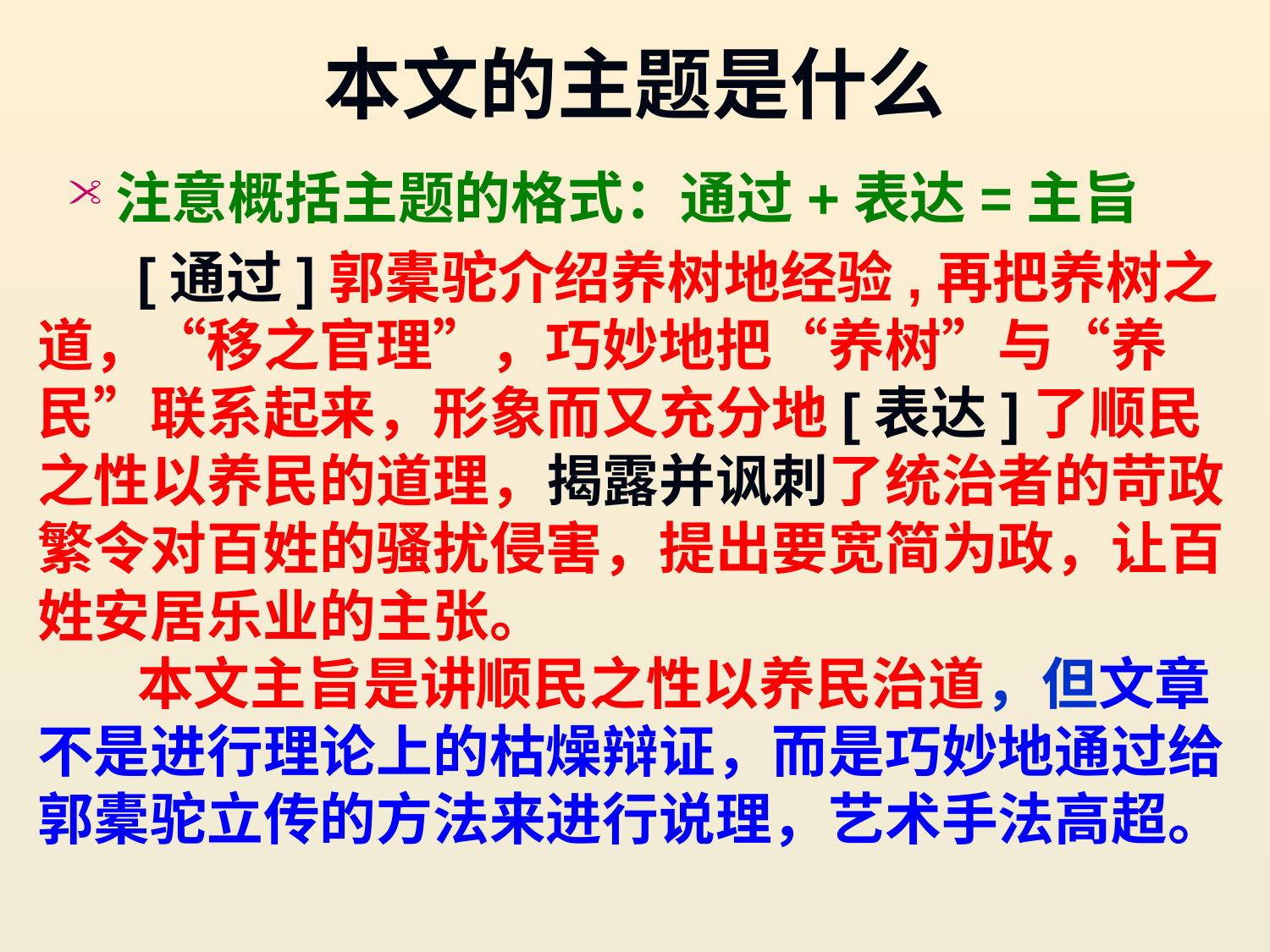

# 本文的主题是什么
注意概括主题的格式：通过+表达=主旨
[通过]郭橐驼介绍养树地经验,再把养树之道，“移之官理”，巧妙地把“养树”与“养民”联系起来，形象而又充分地[表达]了顺民之性以养民的道理，揭露并讽刺了统治者的苛政繁令对百姓的骚扰侵害，提出要宽简为政，让百姓安居乐业的主张。
本文主旨是讲顺民之性以养民治道，但文章不是进行理论上的枯燥辩证，而是巧妙地通过给郭橐驼立传的方法来进行说理，艺术手法高超。